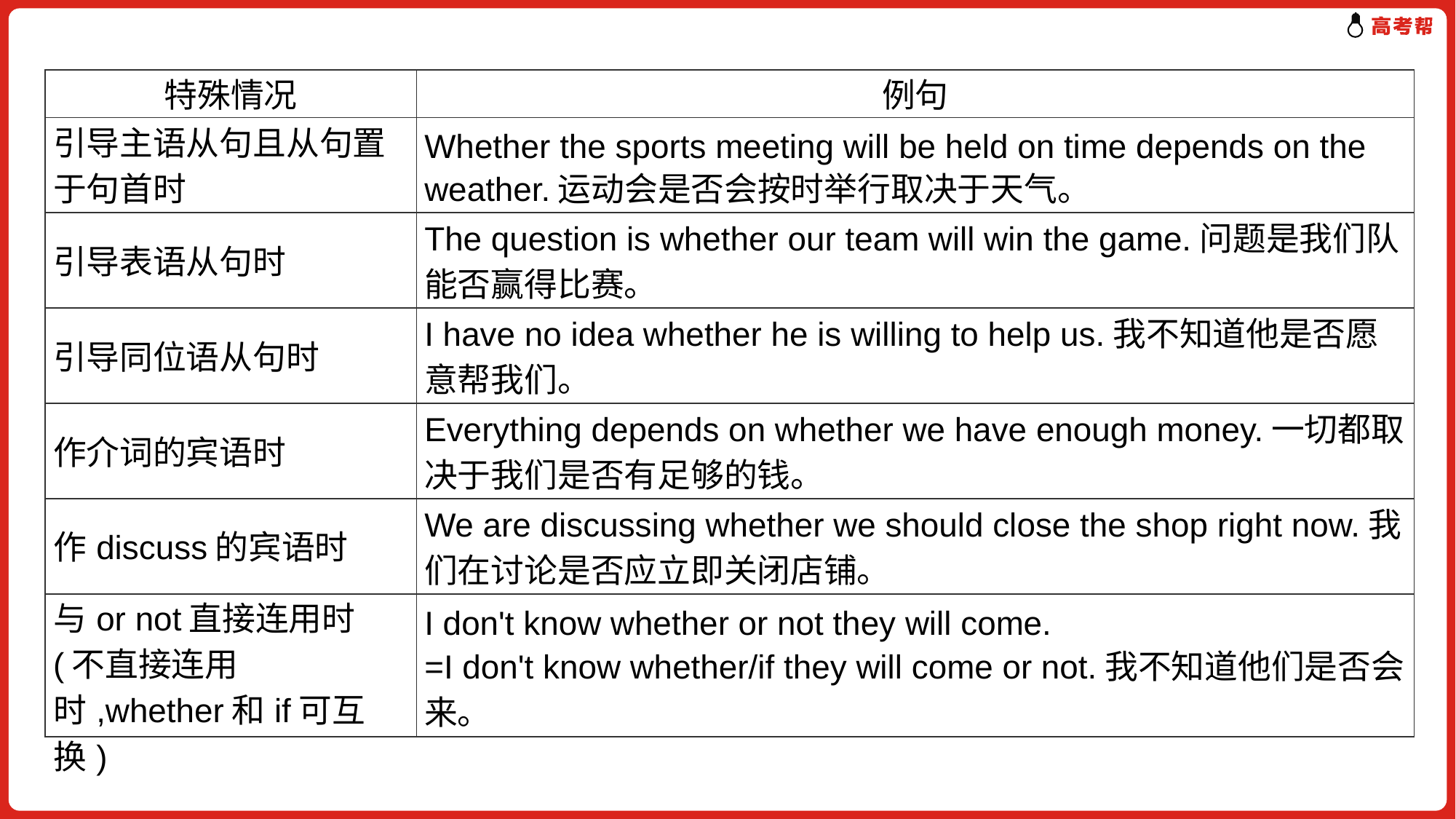

| 特殊情况 | 例句 |
| --- | --- |
| 引导主语从句且从句置于句首时 | Whether the sports meeting will be held on time depends on the weather.运动会是否会按时举行取决于天气。 |
| 引导表语从句时 | The question is whether our team will win the game.问题是我们队能否赢得比赛。 |
| 引导同位语从句时 | I have no idea whether he is willing to help us.我不知道他是否愿意帮我们。 |
| 作介词的宾语时 | Everything depends on whether we have enough money.一切都取决于我们是否有足够的钱。 |
| 作discuss的宾语时 | We are discussing whether we should close the shop right now.我们在讨论是否应立即关闭店铺。 |
| 与or not直接连用时(不直接连用时,whether和if可互换) | I don't know whether or not they will come. =I don't know whether/if they will come or not.我不知道他们是否会来。 |